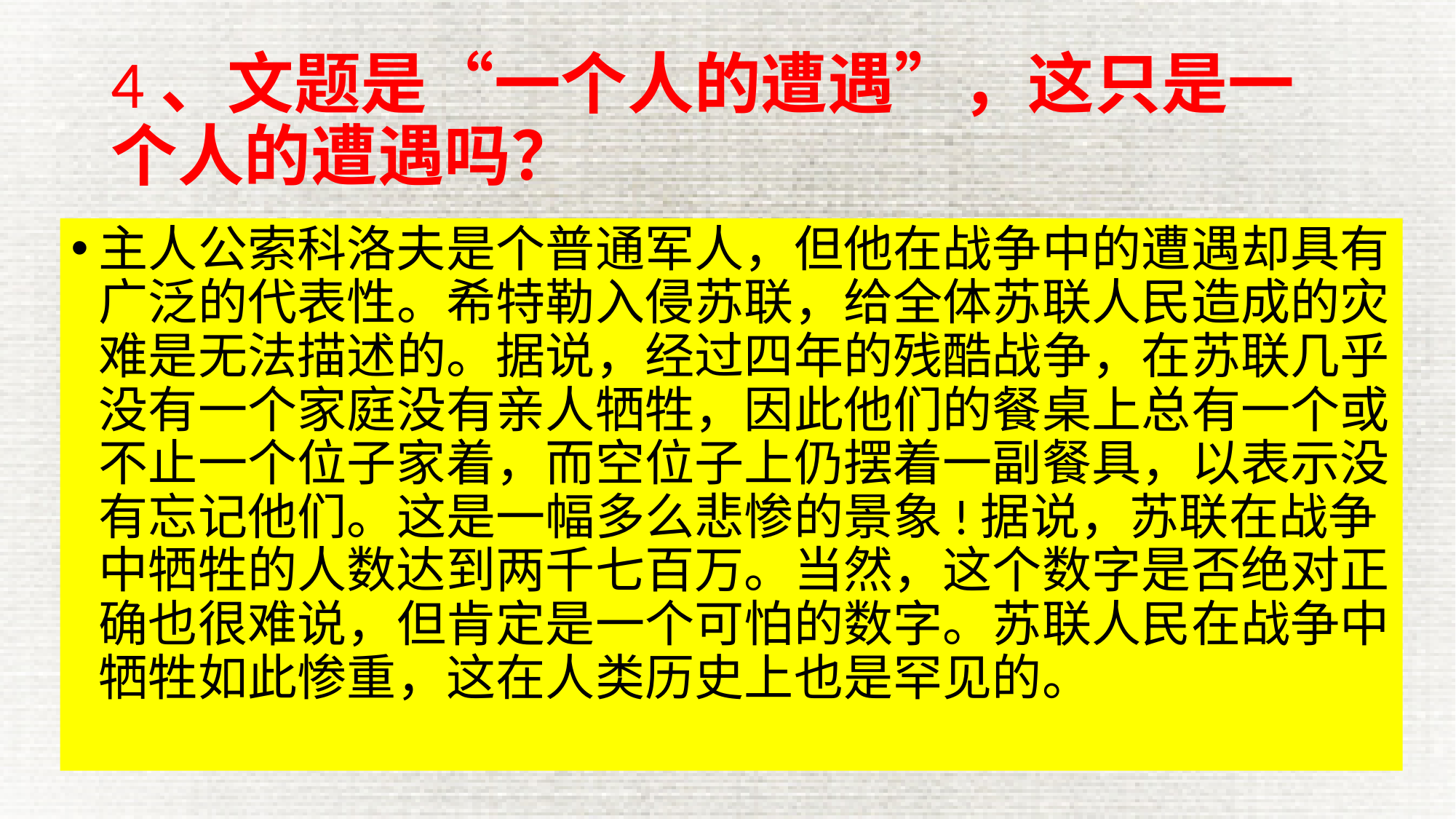

# 4、文题是“一个人的遭遇”，这只是一个人的遭遇吗？
主人公索科洛夫是个普通军人，但他在战争中的遭遇却具有广泛的代表性。希特勒入侵苏联，给全体苏联人民造成的灾难是无法描述的。据说，经过四年的残酷战争，在苏联几乎没有一个家庭没有亲人牺牲，因此他们的餐桌上总有一个或不止一个位子家着，而空位子上仍摆着一副餐具，以表示没有忘记他们。这是一幅多么悲惨的景象!据说，苏联在战争中牺牲的人数达到两千七百万。当然，这个数字是否绝对正确也很难说，但肯定是一个可怕的数字。苏联人民在战争中牺牲如此惨重，这在人类历史上也是罕见的。